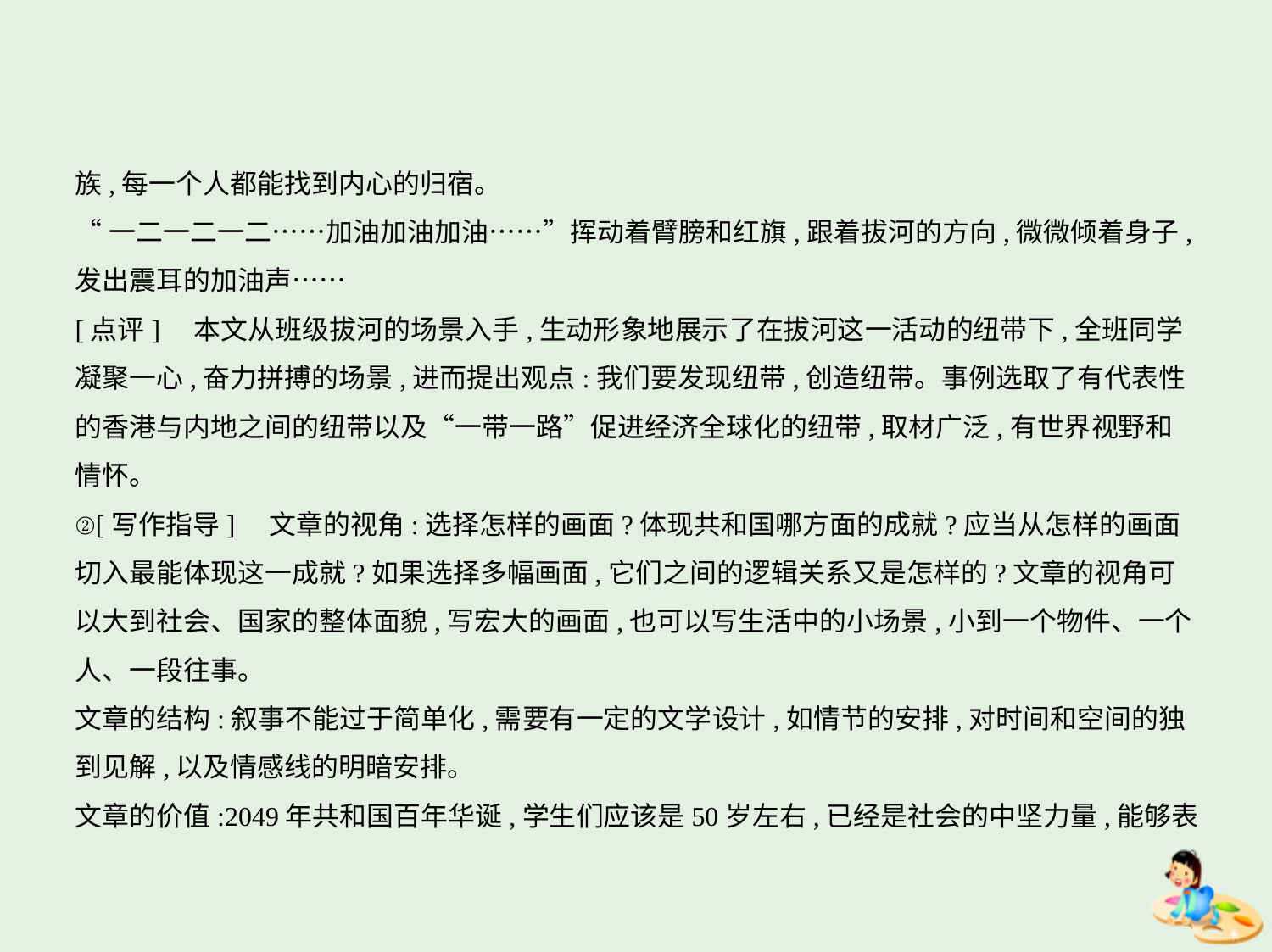

族,每一个人都能找到内心的归宿。
“一二一二一二……加油加油加油……”挥动着臂膀和红旗,跟着拔河的方向,微微倾着身子,
发出震耳的加油声……
[点评]　本文从班级拔河的场景入手,生动形象地展示了在拔河这一活动的纽带下,全班同学
凝聚一心,奋力拼搏的场景,进而提出观点:我们要发现纽带,创造纽带。事例选取了有代表性
的香港与内地之间的纽带以及“一带一路”促进经济全球化的纽带,取材广泛,有世界视野和
情怀。
②[写作指导]　文章的视角:选择怎样的画面?体现共和国哪方面的成就?应当从怎样的画面
切入最能体现这一成就?如果选择多幅画面,它们之间的逻辑关系又是怎样的?文章的视角可
以大到社会、国家的整体面貌,写宏大的画面,也可以写生活中的小场景,小到一个物件、一个
人、一段往事。
文章的结构:叙事不能过于简单化,需要有一定的文学设计,如情节的安排,对时间和空间的独
到见解,以及情感线的明暗安排。
文章的价值:2049年共和国百年华诞,学生们应该是50岁左右,已经是社会的中坚力量,能够表